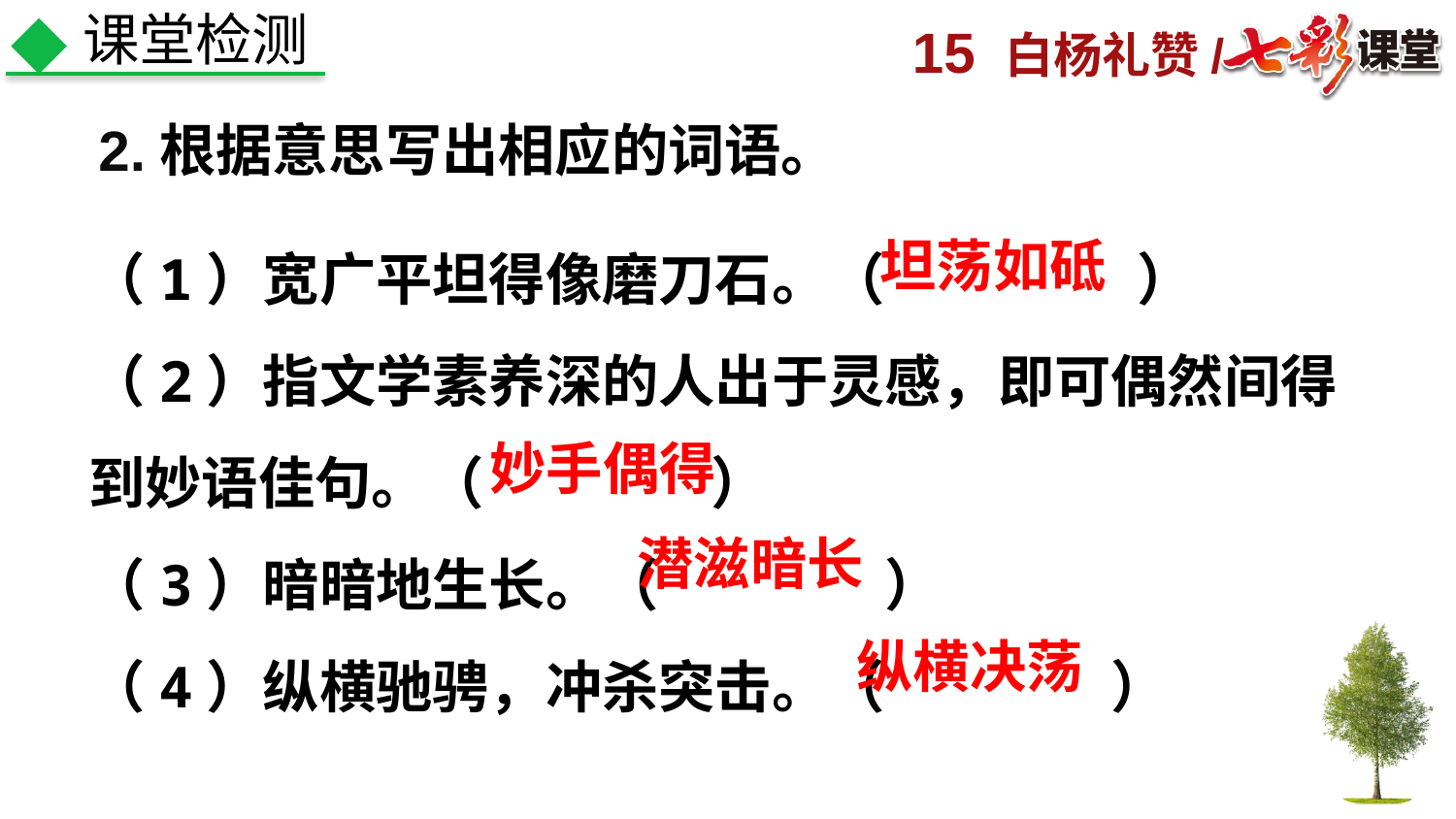

课堂检测

2.根据意思写出相应的词语。
（1）宽广平坦得像磨刀石。（　　　  　）
（2）指文学素养深的人出于灵感，即可偶然间得到妙语佳句。（　　　　）
（3）暗暗地生长。（　　　　）
（4）纵横驰骋，冲杀突击。（　　　　）
坦荡如砥
妙手偶得
潜滋暗长
纵横决荡